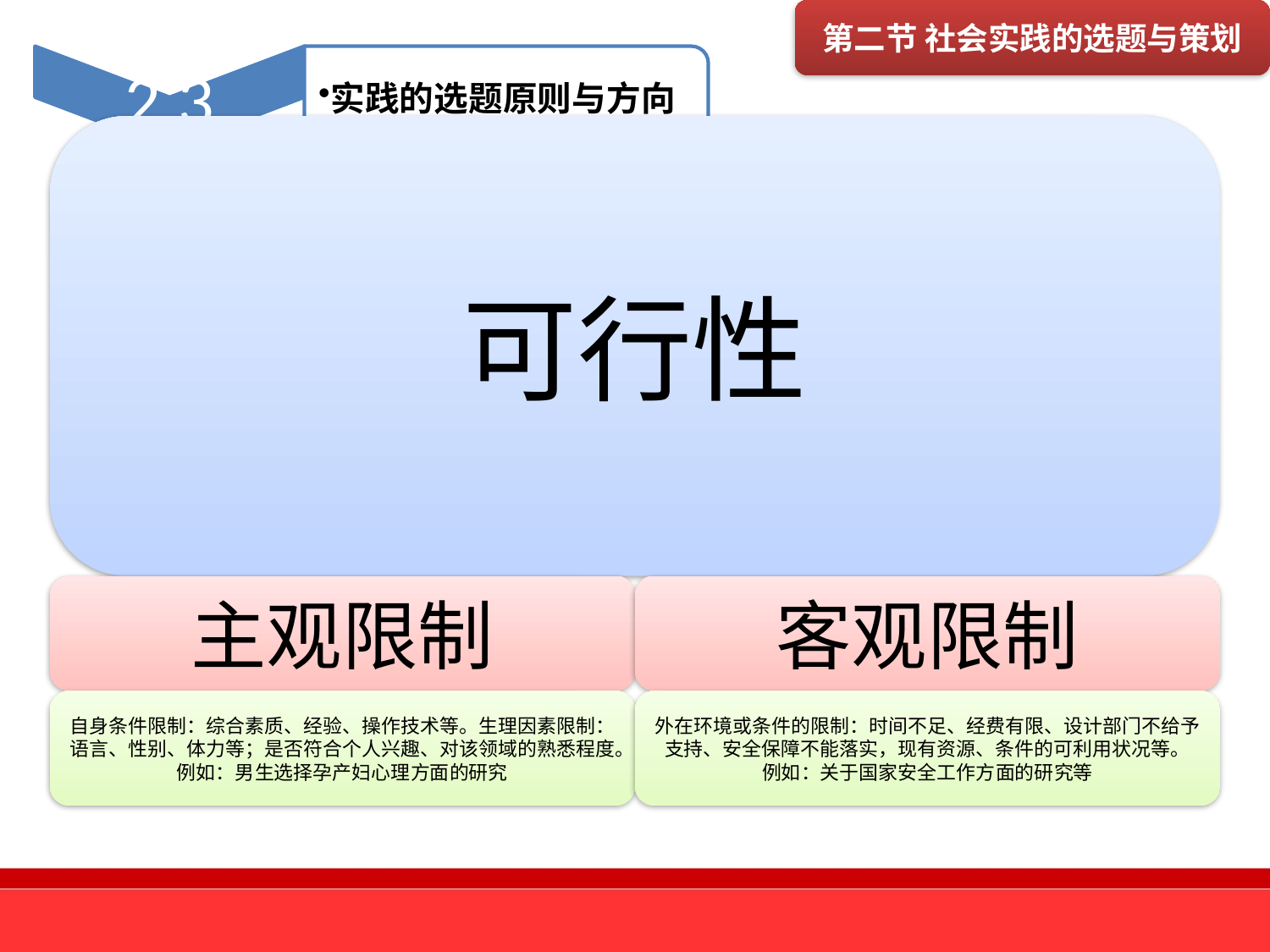

第二节 社会实践的选题与策划
实践的选题原则与方向
2.3
可行性
主观限制
自身条件限制：综合素质、经验、操作技术等。生理因素限制：语言、性别、体力等；是否符合个人兴趣、对该领域的熟悉程度。
例如：男生选择孕产妇心理方面的研究
客观限制
外在环境或条件的限制：时间不足、经费有限、设计部门不给予支持、安全保障不能落实，现有资源、条件的可利用状况等。
例如：关于国家安全工作方面的研究等